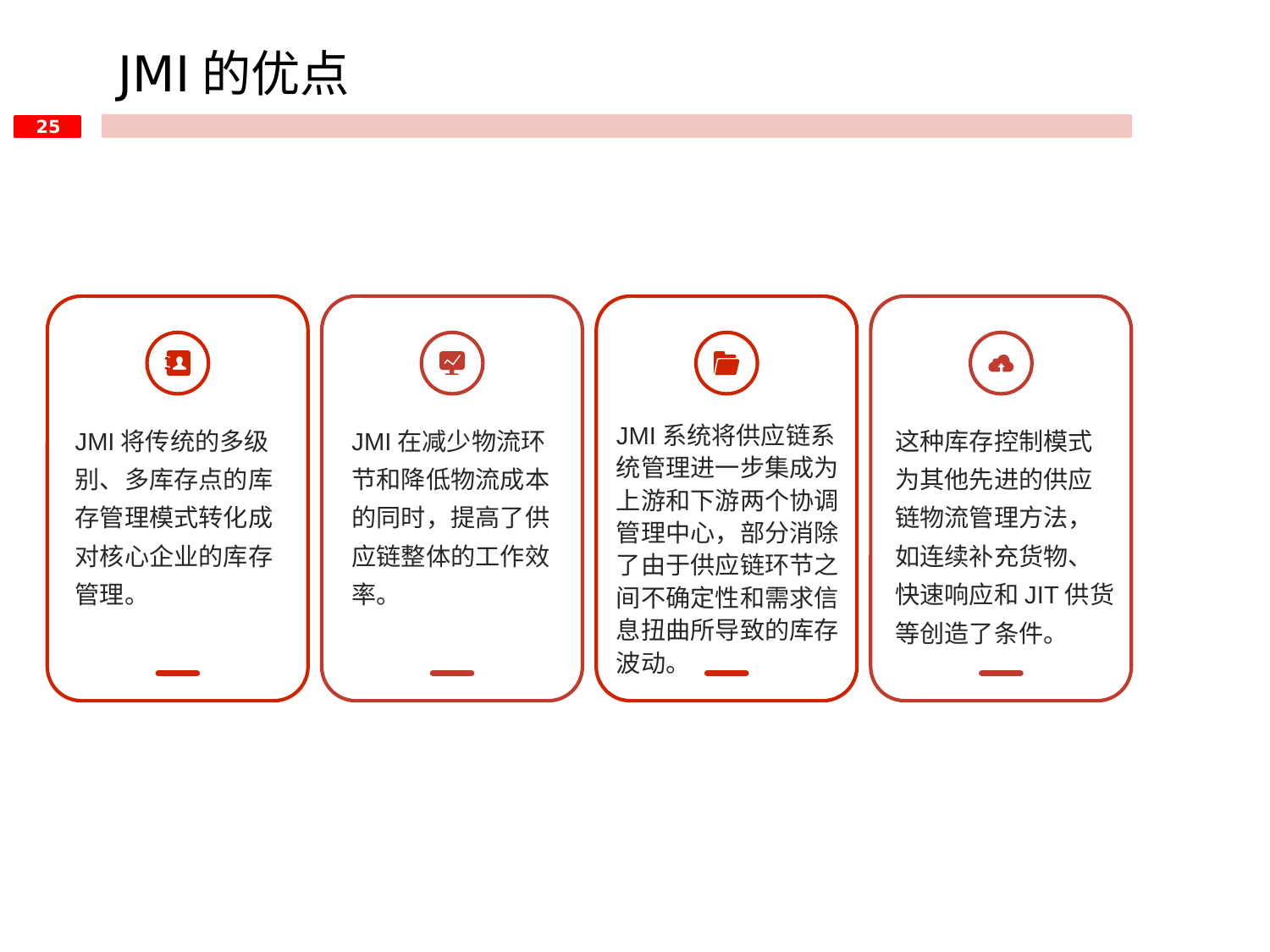

JMI的优点
25

这种库存控制模式为其他先进的供应链物流管理方法，如连续补充货物、快速响应和JIT供货等创造了条件。
JMI将传统的多级别、多库存点的库存管理模式转化成对核心企业的库存管理。
JMI在减少物流环节和降低物流成本的同时，提高了供应链整体的工作效率。
JMI系统将供应链系统管理进一步集成为上游和下游两个协调管理中心，部分消除了由于供应链环节之间不确定性和需求信息扭曲所导致的库存波动。